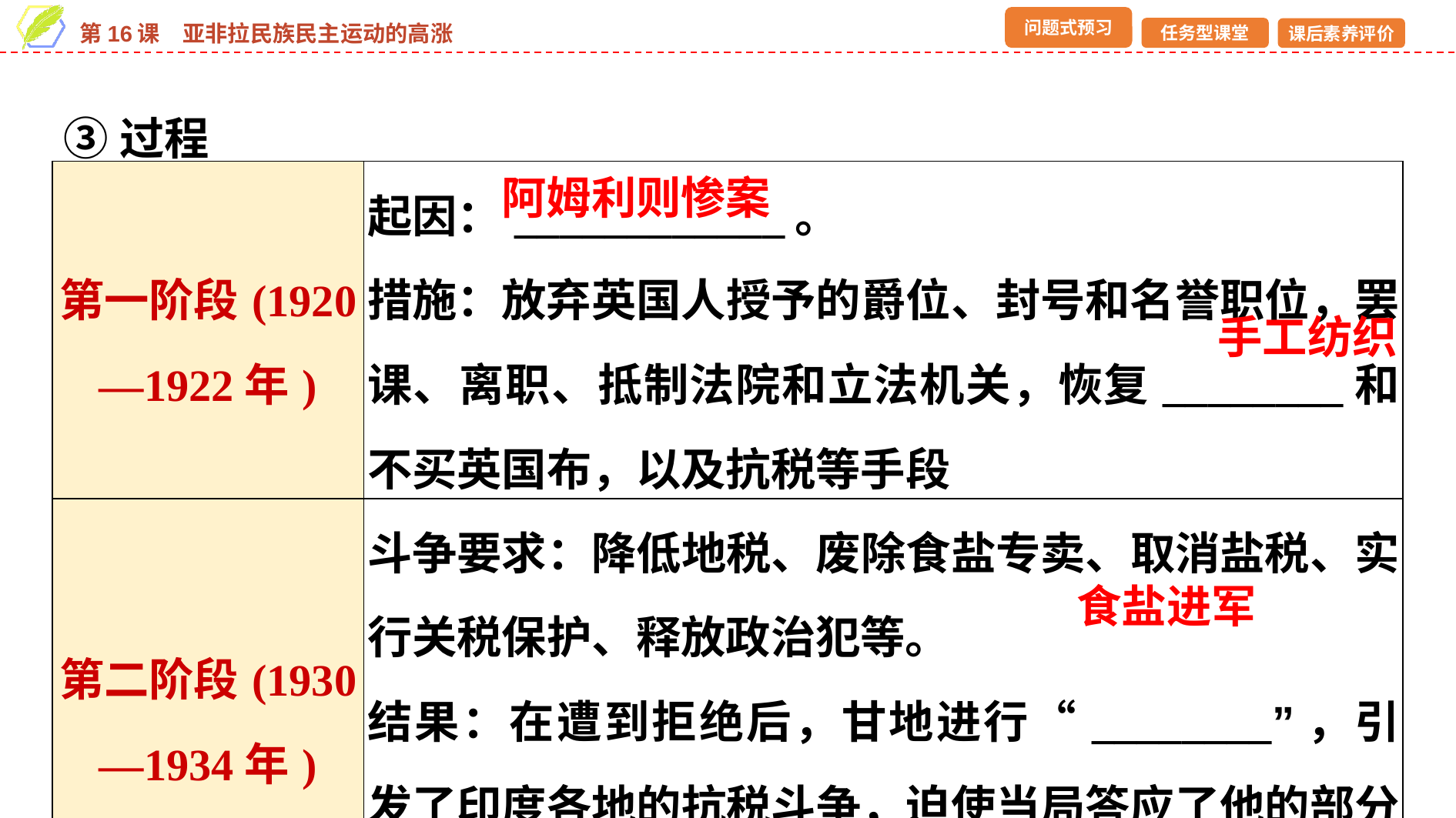

③过程
| 第一阶段(1920—1922年) | 起因：\_\_\_\_\_\_\_\_\_\_\_\_。 措施：放弃英国人授予的爵位、封号和名誉职位，罢课、离职、抵制法院和立法机关，恢复\_\_\_\_\_\_\_\_和不买英国布，以及抗税等手段 |
| --- | --- |
| 第二阶段(1930—1934年) | 斗争要求：降低地税、废除食盐专卖、取消盐税、实行关税保护、释放政治犯等。 结果：在遭到拒绝后，甘地进行“\_\_\_\_\_\_\_\_”，引发了印度各地的抗税斗争，迫使当局答应了他的部分要求 |
阿姆利则惨案
手工纺织
食盐进军